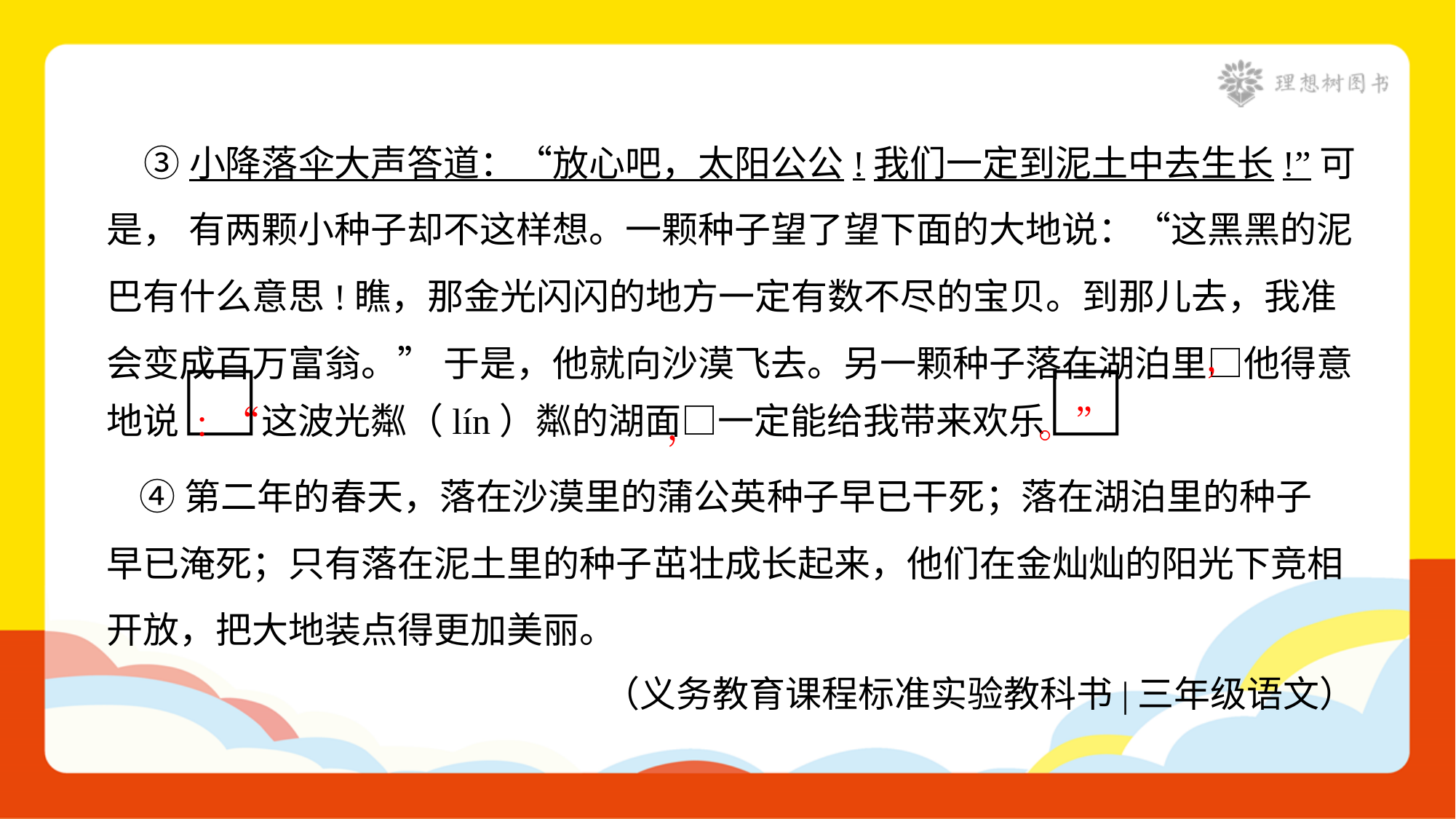

③小降落伞大声答道：“放心吧，太阳公公!我们一定到泥土中去生长!”可
是， 有两颗小种子却不这样想。一颗种子望了望下面的大地说：“这黑黑的泥
巴有什么意思!瞧，那金光闪闪的地方一定有数不尽的宝贝。到那儿去，我准
会变成百万富翁。” 于是，他就向沙漠飞去。另一颗种子落在湖泊里□他得意
地说□这波光粼（lín）粼的湖面□一定能给我带来欢乐□
    ④第二年的春天，落在沙漠里的蒲公英种子早已干死；落在湖泊里的种子
早已淹死；只有落在泥土里的种子茁壮成长起来，他们在金灿灿的阳光下竞相
开放，把大地装点得更加美丽。
（义务教育课程标准实验教科书|三年级语文）
，
。”
 ：“
，